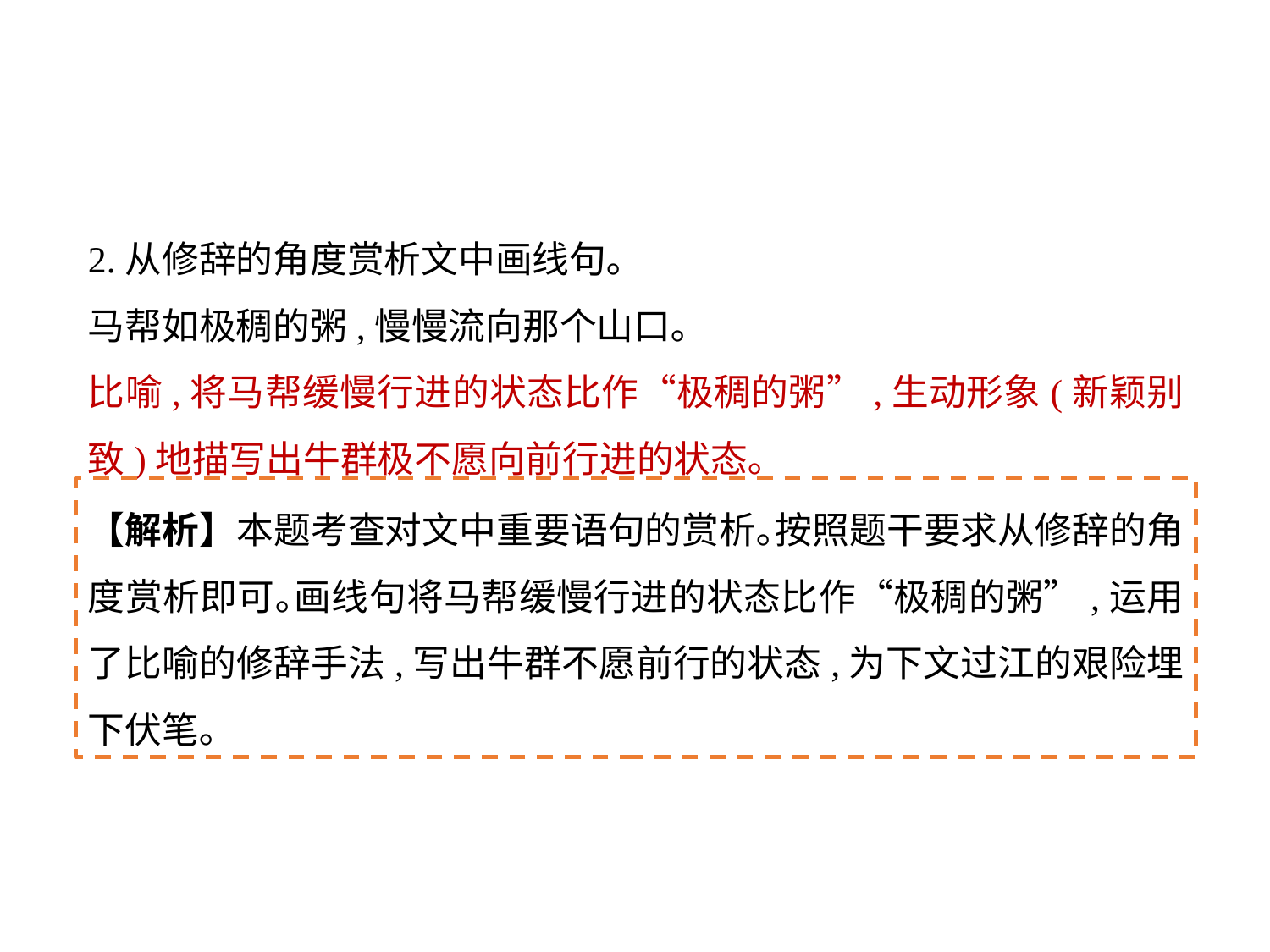

2.从修辞的角度赏析文中画线句｡
马帮如极稠的粥,慢慢流向那个山口｡
比喻,将马帮缓慢行进的状态比作“极稠的粥”,生动形象(新颖别致)地描写出牛群极不愿向前行进的状态｡
【解析】本题考查对文中重要语句的赏析｡按照题干要求从修辞的角度赏析即可｡画线句将马帮缓慢行进的状态比作“极稠的粥”,运用了比喻的修辞手法,写出牛群不愿前行的状态,为下文过江的艰险埋下伏笔｡